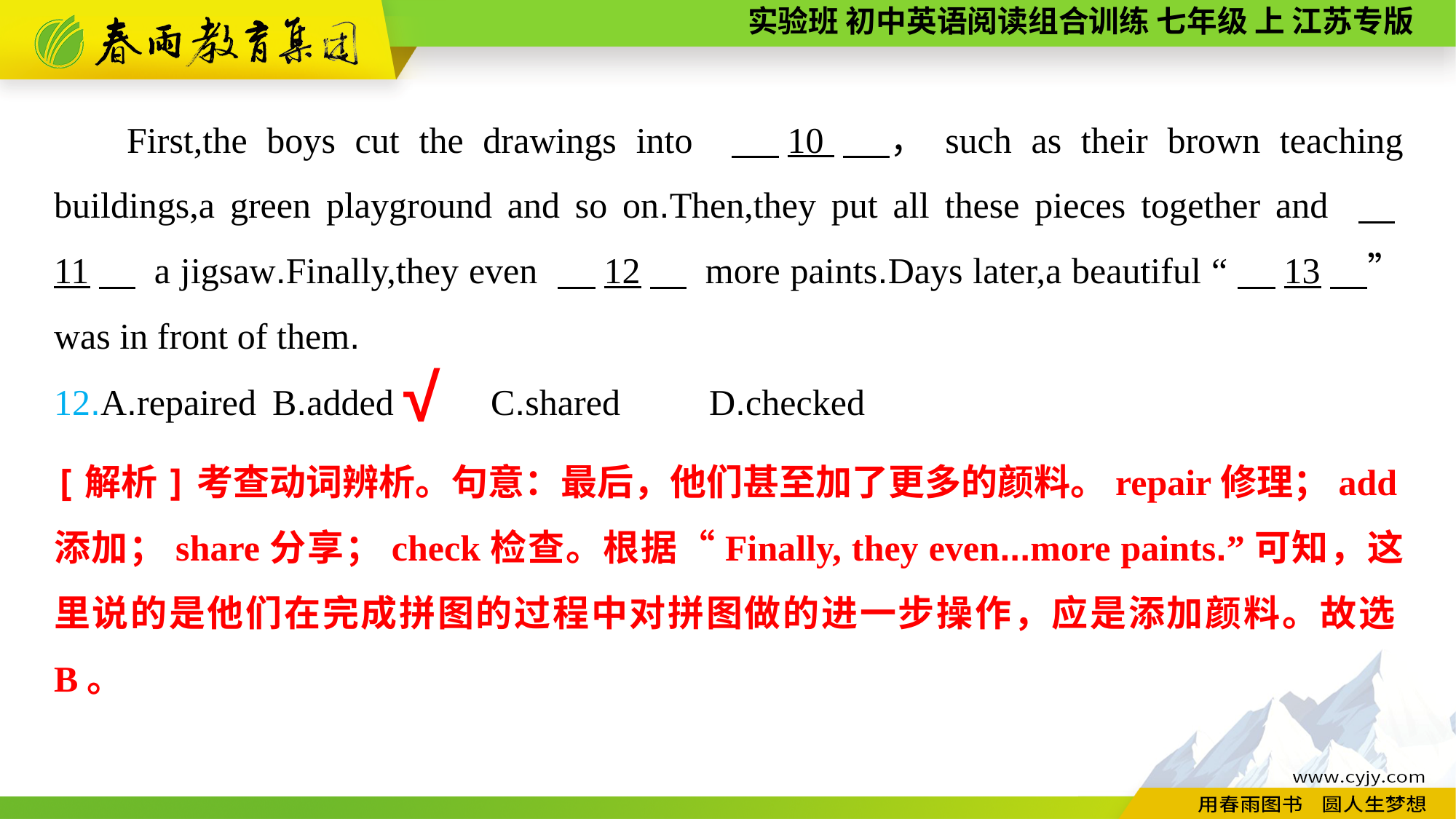

First,the boys cut the drawings into 　10　，such as their brown teaching buildings,a green playground and so on.Then,they put all these pieces together and 　11　 a jigsaw.Finally,they even 　12　 more paints.Days later,a beautiful “　13　” was in front of them.
12.A.repaired	B.added	C.shared	D.checked
√
[解析]考查动词辨析。句意：最后，他们甚至加了更多的颜料。repair修理；add添加；share分享；check检查。根据“Finally, they even...more paints.”可知，这里说的是他们在完成拼图的过程中对拼图做的进一步操作，应是添加颜料。故选B。